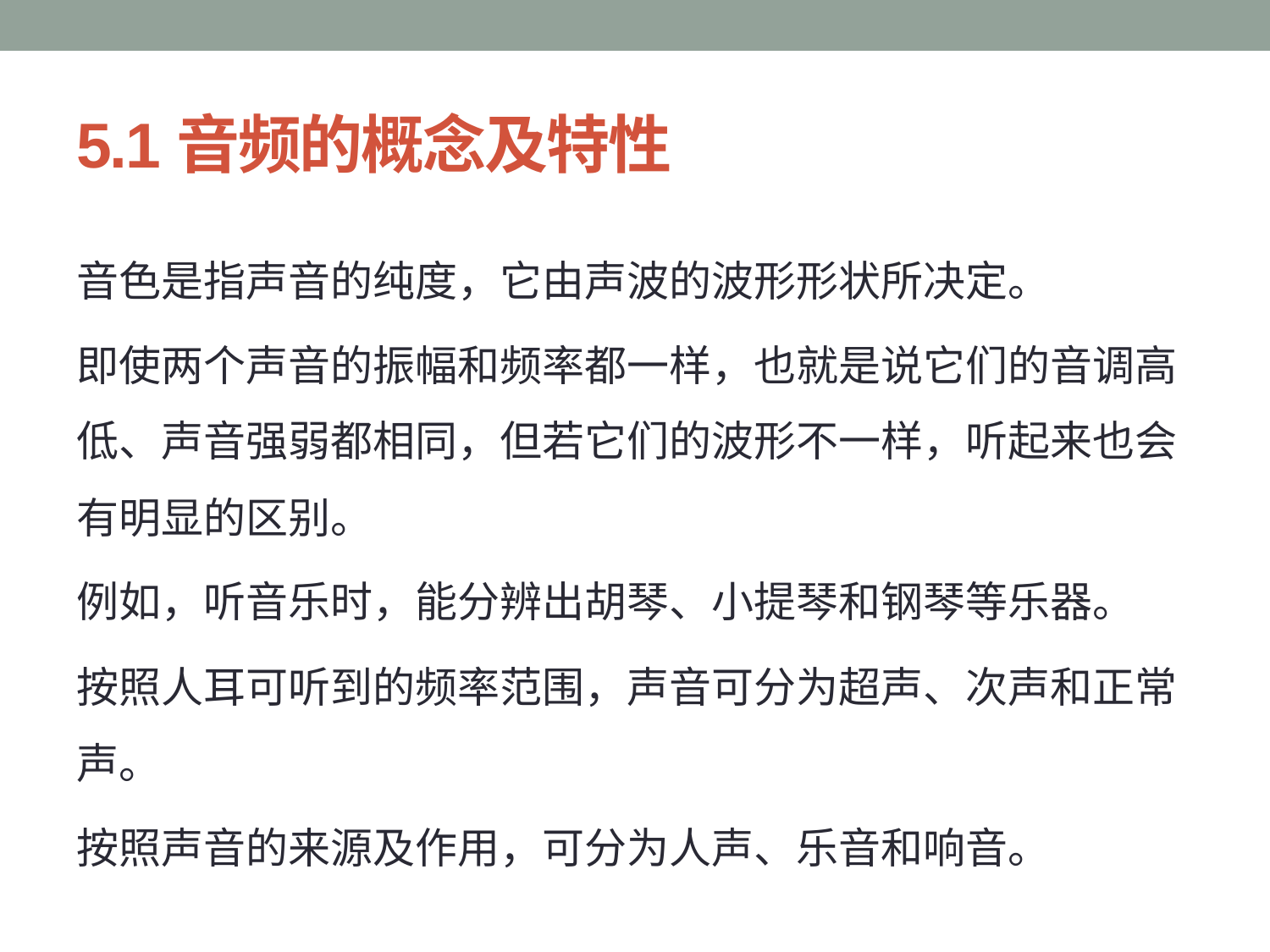

# 5.1音频的概念及特性
音色是指声音的纯度，它由声波的波形形状所决定。
即使两个声音的振幅和频率都一样，也就是说它们的音调高低、声音强弱都相同，但若它们的波形不一样，听起来也会有明显的区别。
例如，听音乐时，能分辨出胡琴、小提琴和钢琴等乐器。
按照人耳可听到的频率范围，声音可分为超声、次声和正常声。
按照声音的来源及作用，可分为人声、乐音和响音。